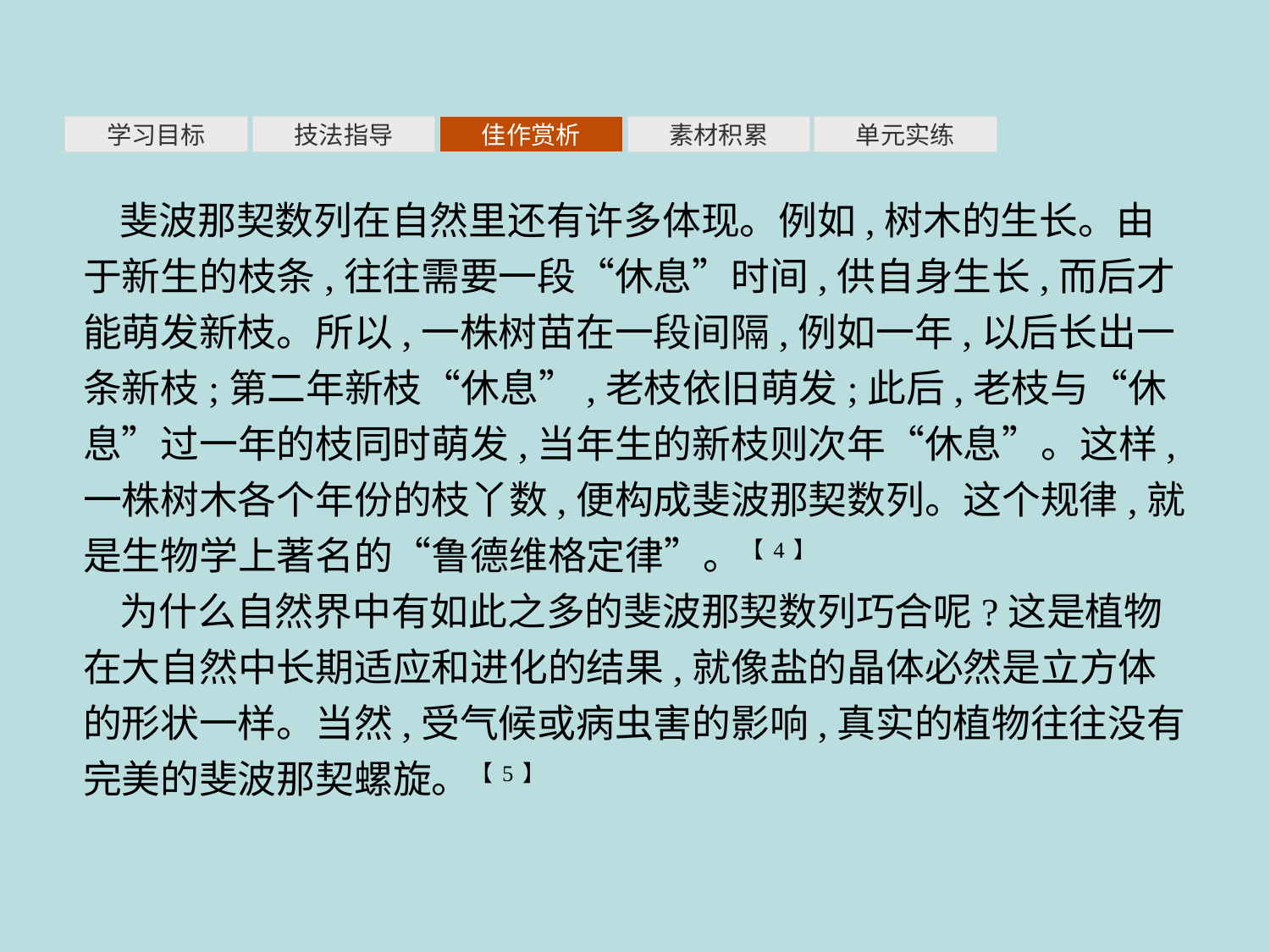

素材积累
学习目标
技法指导
佳作赏析
单元实练
斐波那契数列在自然里还有许多体现。例如,树木的生长。由于新生的枝条,往往需要一段“休息”时间,供自身生长,而后才能萌发新枝。所以,一株树苗在一段间隔,例如一年,以后长出一条新枝;第二年新枝“休息”,老枝依旧萌发;此后,老枝与“休息”过一年的枝同时萌发,当年生的新枝则次年“休息”。这样,一株树木各个年份的枝丫数,便构成斐波那契数列。这个规律,就是生物学上著名的“鲁德维格定律”。【4】
为什么自然界中有如此之多的斐波那契数列巧合呢?这是植物在大自然中长期适应和进化的结果,就像盐的晶体必然是立方体的形状一样。当然,受气候或病虫害的影响,真实的植物往往没有完美的斐波那契螺旋。【5】